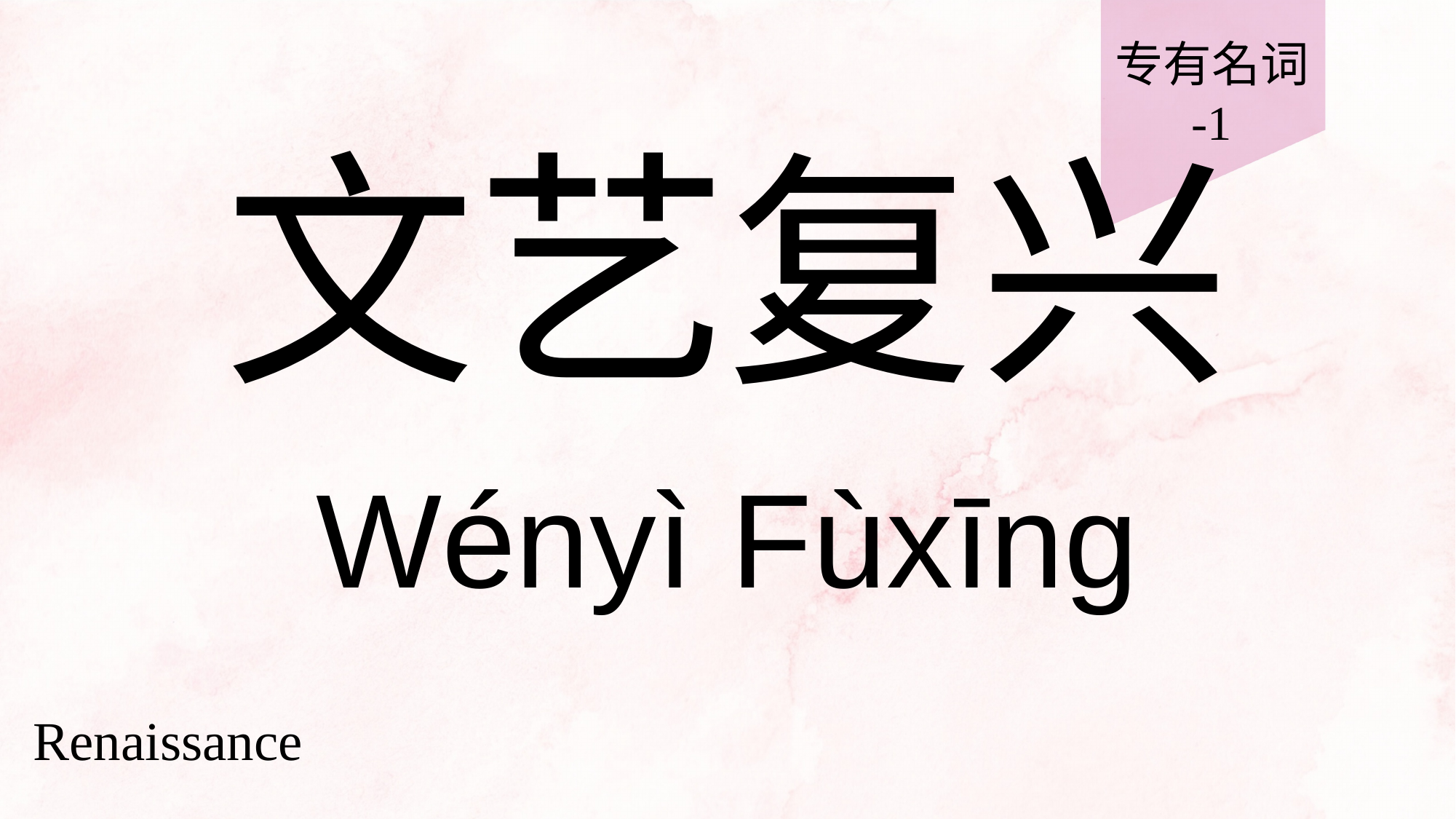

专有名词
-1
# 文艺复兴
Wényì Fùxīng
Renaissance